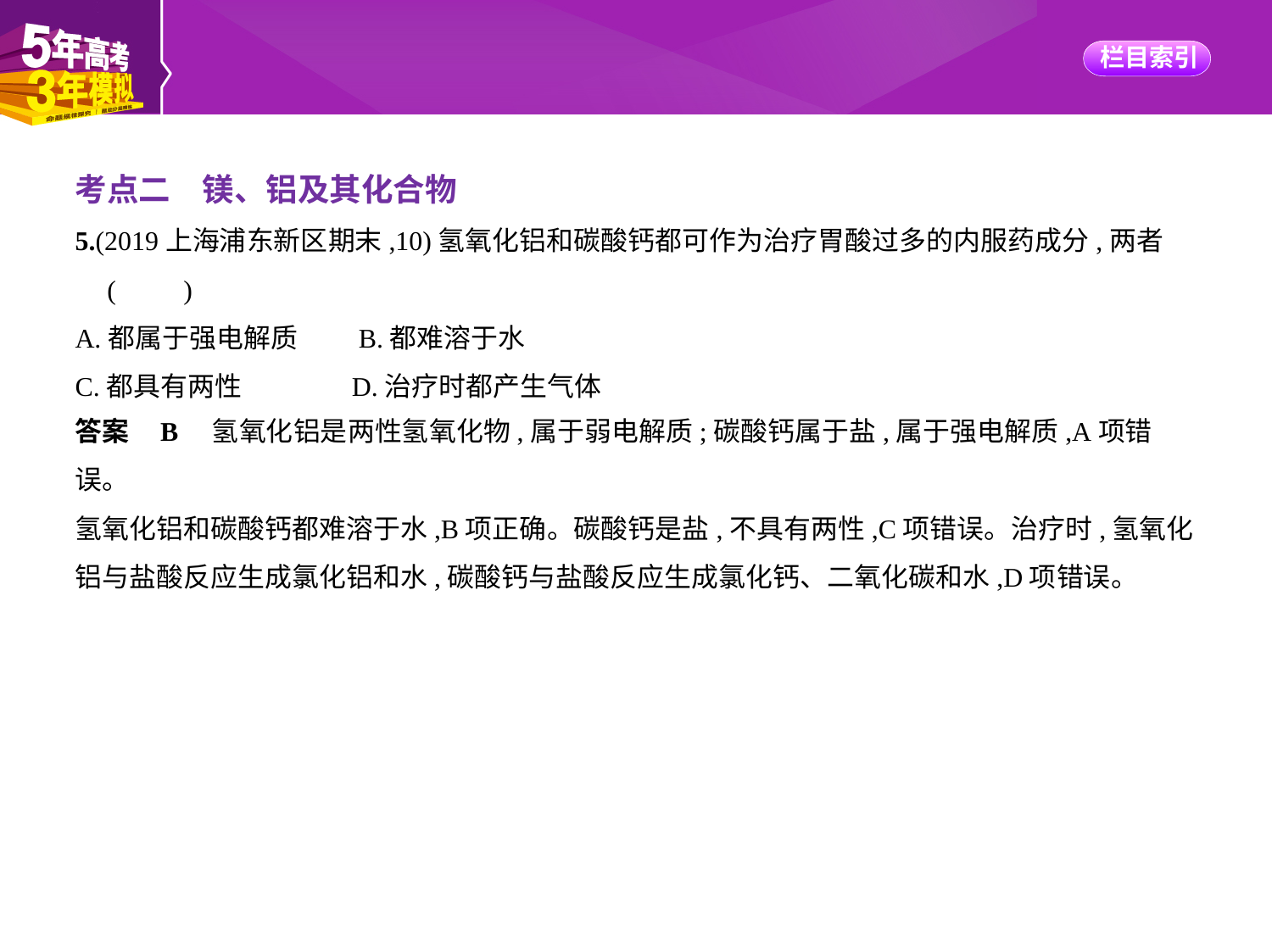

考点二　镁、铝及其化合物
5.(2019上海浦东新区期末,10)氢氧化铝和碳酸钙都可作为治疗胃酸过多的内服药成分,两者
 (　　)
A.都属于强电解质　　B.都难溶于水
C.都具有两性　　        D.治疗时都产生气体
答案    B　氢氧化铝是两性氢氧化物,属于弱电解质;碳酸钙属于盐,属于强电解质,A项错误。
氢氧化铝和碳酸钙都难溶于水,B项正确。碳酸钙是盐,不具有两性,C项错误。治疗时,氢氧化
铝与盐酸反应生成氯化铝和水,碳酸钙与盐酸反应生成氯化钙、二氧化碳和水,D项错误。